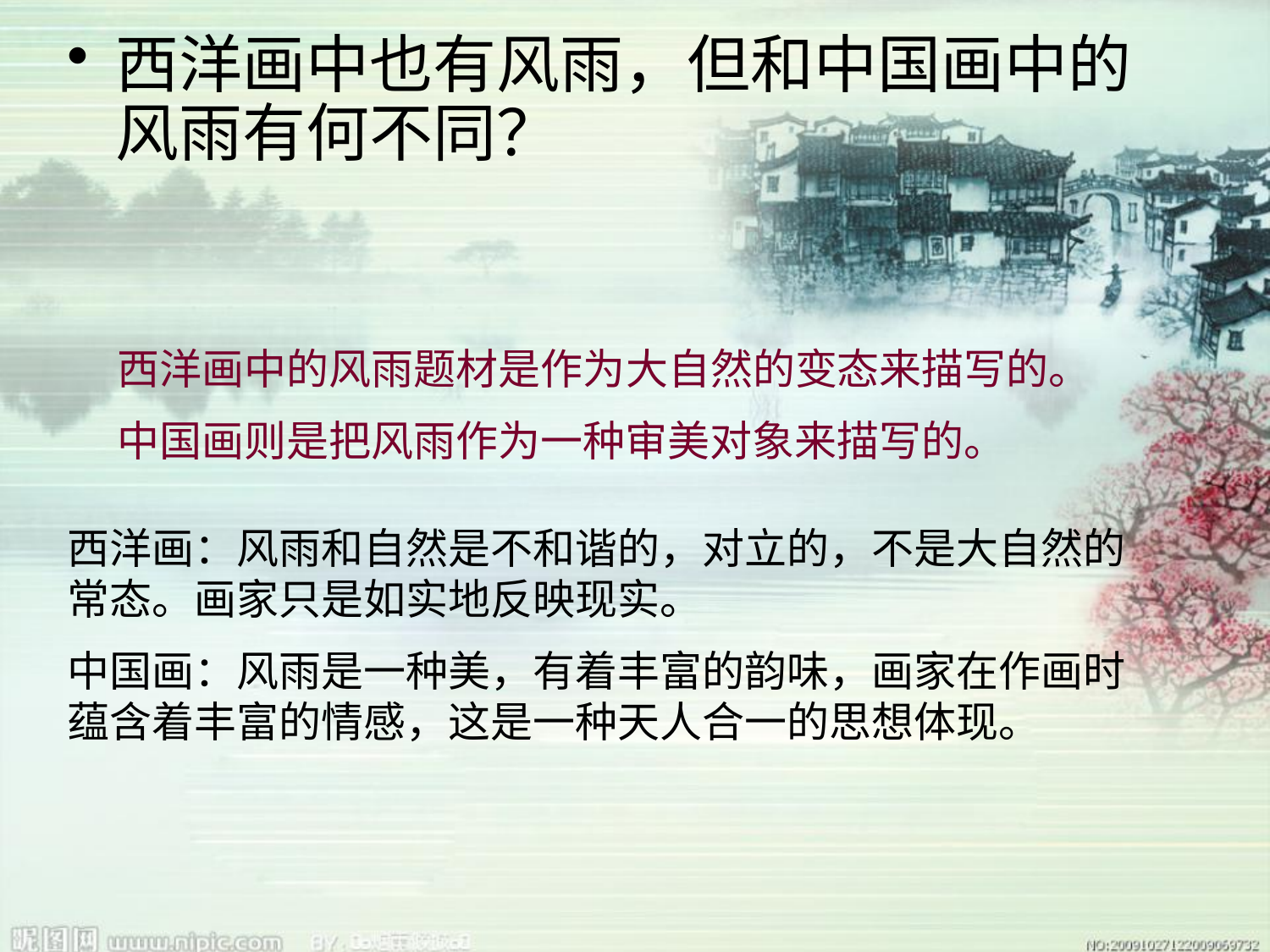

西洋画中也有风雨，但和中国画中的风雨有何不同？
西洋画中的风雨题材是作为大自然的变态来描写的。
中国画则是把风雨作为一种审美对象来描写的。
西洋画：风雨和自然是不和谐的，对立的，不是大自然的常态。画家只是如实地反映现实。
中国画：风雨是一种美，有着丰富的韵味，画家在作画时蕴含着丰富的情感，这是一种天人合一的思想体现。